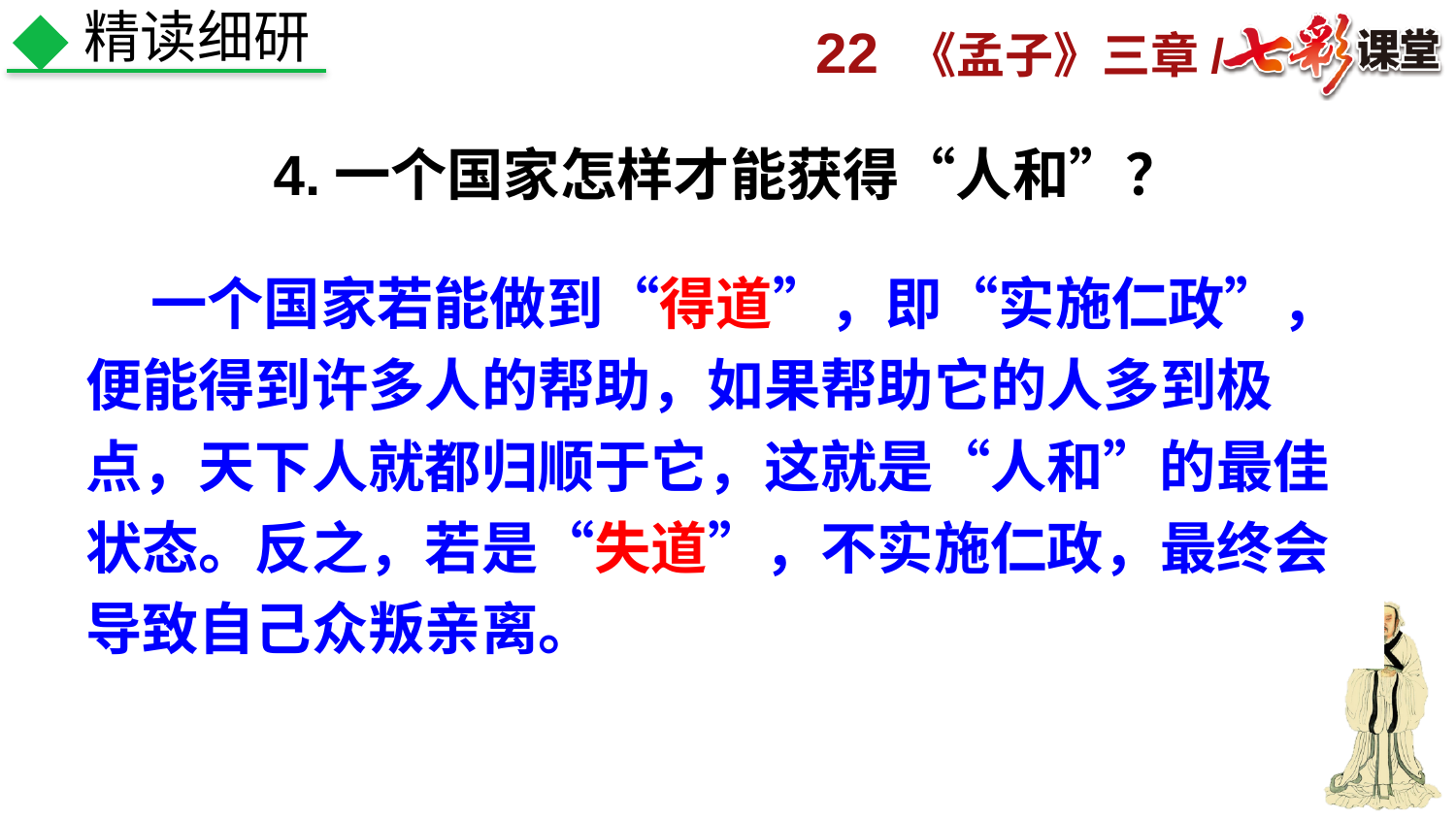

精读细研

4.一个国家怎样才能获得“人和”？
    一个国家若能做到“得道”，即“实施仁政”，便能得到许多人的帮助，如果帮助它的人多到极点，天下人就都归顺于它，这就是“人和”的最佳状态。反之，若是“失道”，不实施仁政，最终会导致自己众叛亲离。